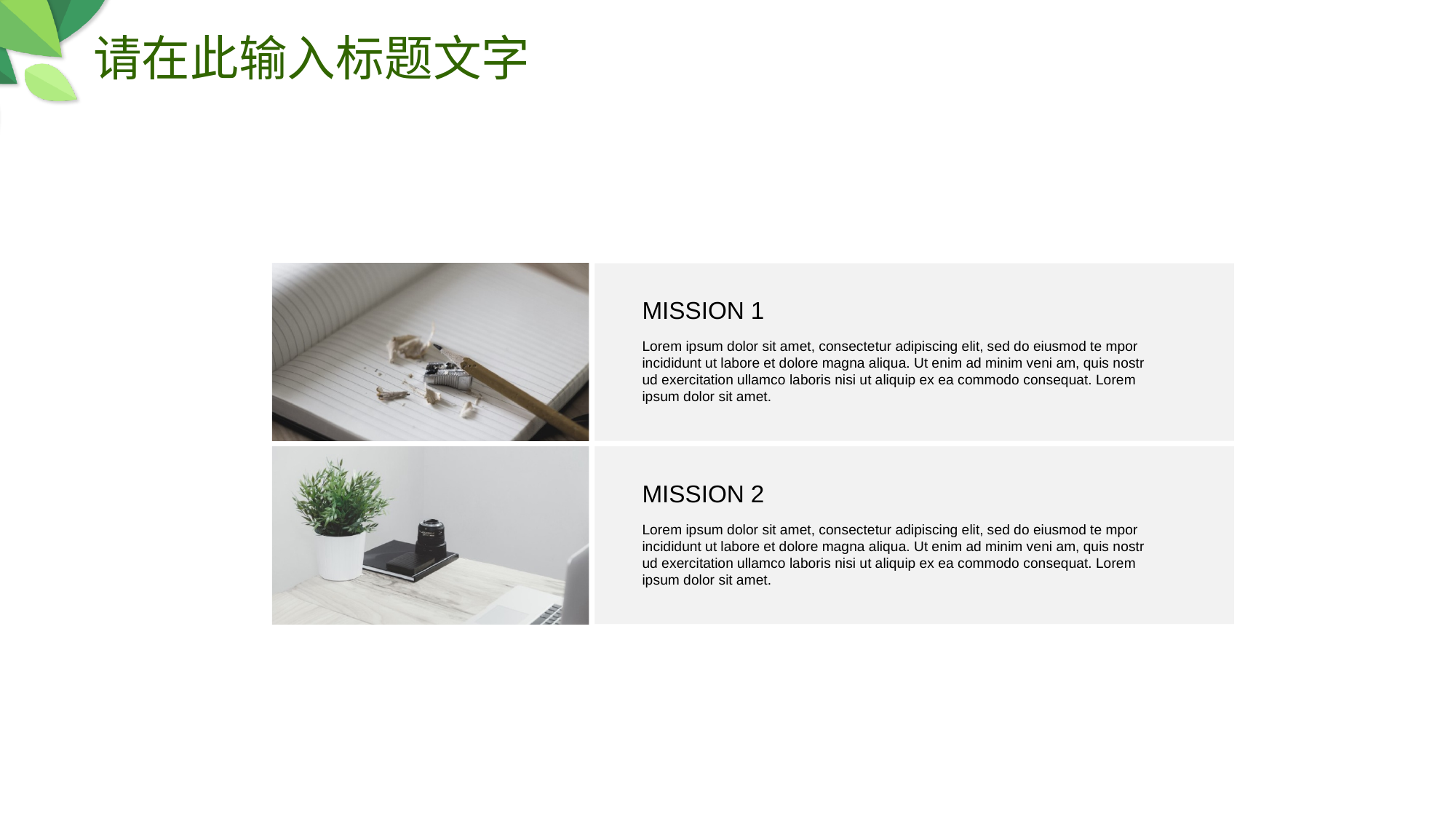

请在此输入标题文字

MISSION 1
Lorem ipsum dolor sit amet, consectetur adipiscing elit, sed do eiusmod te mpor incididunt ut labore et dolore magna aliqua. Ut enim ad minim veni am, quis nostr ud exercitation ullamco laboris nisi ut aliquip ex ea commodo consequat. Lorem ipsum dolor sit amet.

MISSION 2
Lorem ipsum dolor sit amet, consectetur adipiscing elit, sed do eiusmod te mpor incididunt ut labore et dolore magna aliqua. Ut enim ad minim veni am, quis nostr ud exercitation ullamco laboris nisi ut aliquip ex ea commodo consequat. Lorem ipsum dolor sit amet.